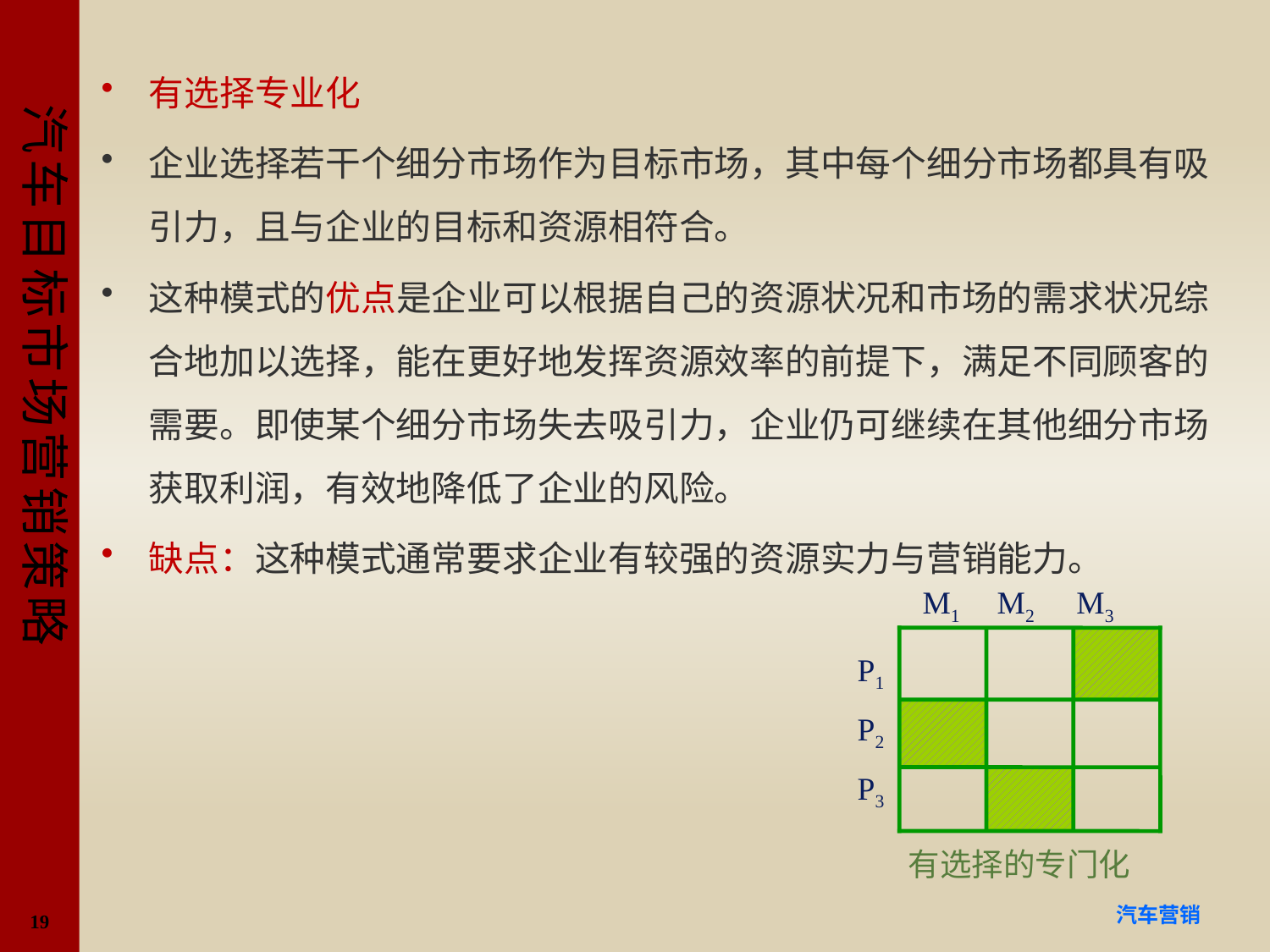

#
有选择专业化
企业选择若干个细分市场作为目标市场，其中每个细分市场都具有吸引力，且与企业的目标和资源相符合。
这种模式的优点是企业可以根据自己的资源状况和市场的需求状况综合地加以选择，能在更好地发挥资源效率的前提下，满足不同顾客的需要。即使某个细分市场失去吸引力，企业仍可继续在其他细分市场获取利润，有效地降低了企业的风险。
缺点：这种模式通常要求企业有较强的资源实力与营销能力。
M1        M2         M3

P1
P2
P3

有选择的专门化
19